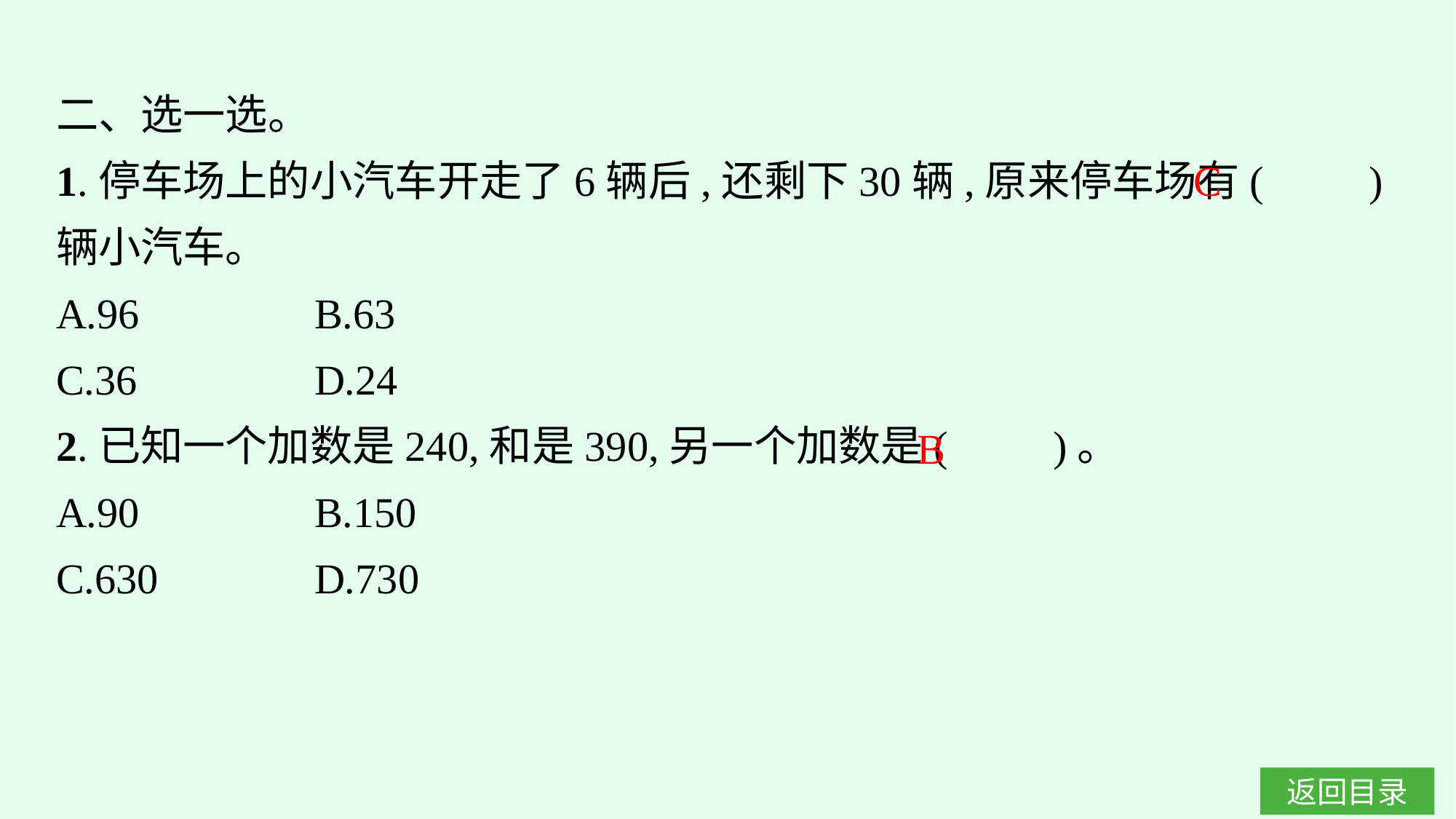

二、选一选。
1.停车场上的小汽车开走了6辆后,还剩下30辆,原来停车场有(　　)辆小汽车。
A.96		B.63
C.36		D.24
2.已知一个加数是240,和是390,另一个加数是(　　)。
A.90		B.150
C.630		D.730
C
B